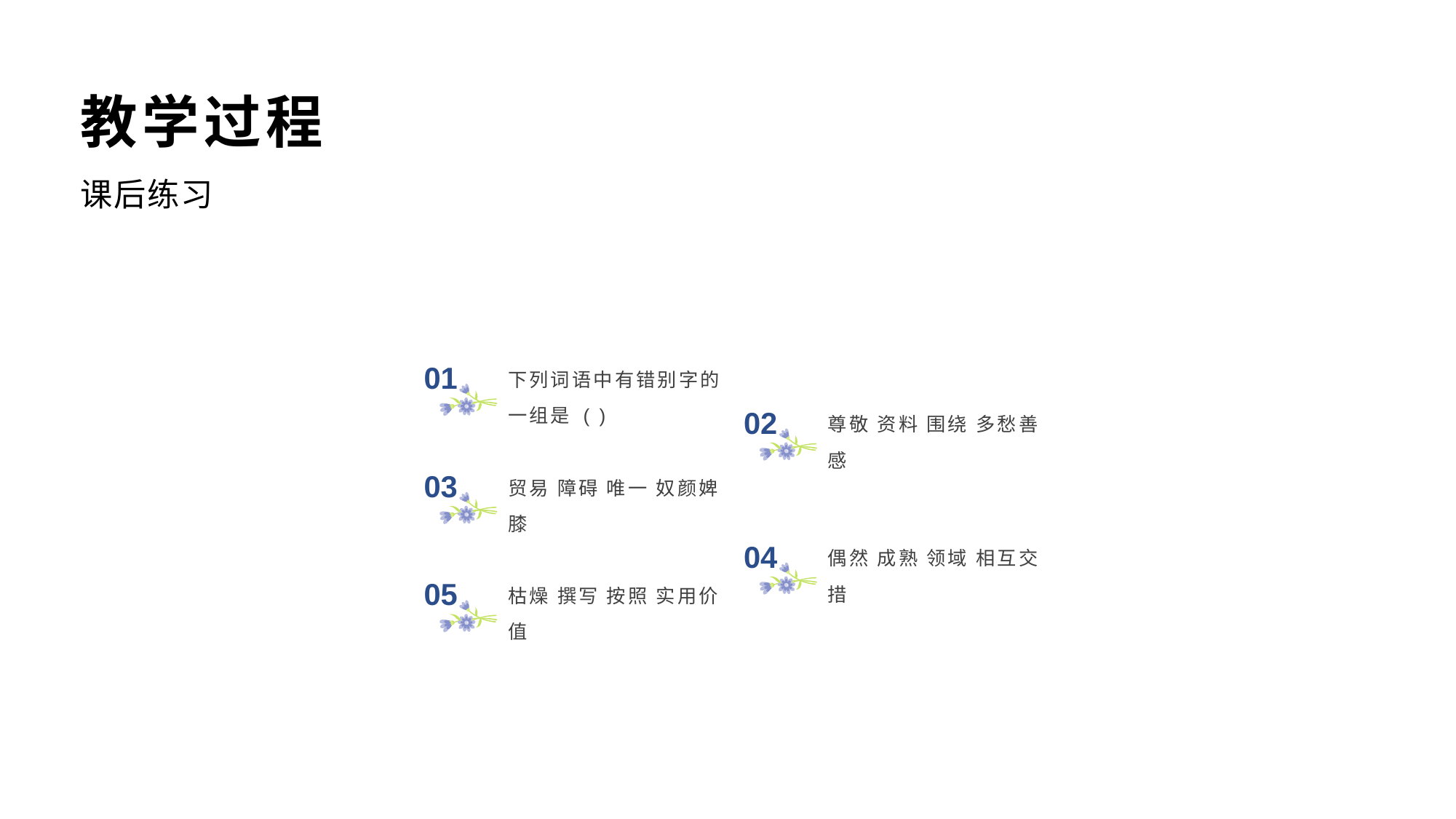

教学过程
课后练习
01
下列词语中有错别字的一组是 ( )

02
尊敬 资料 围绕 多愁善感

03
贸易 障碍 唯一 奴颜婢膝

04
偶然 成熟 领域 相互交措

05
枯燥 撰写 按照 实用价值